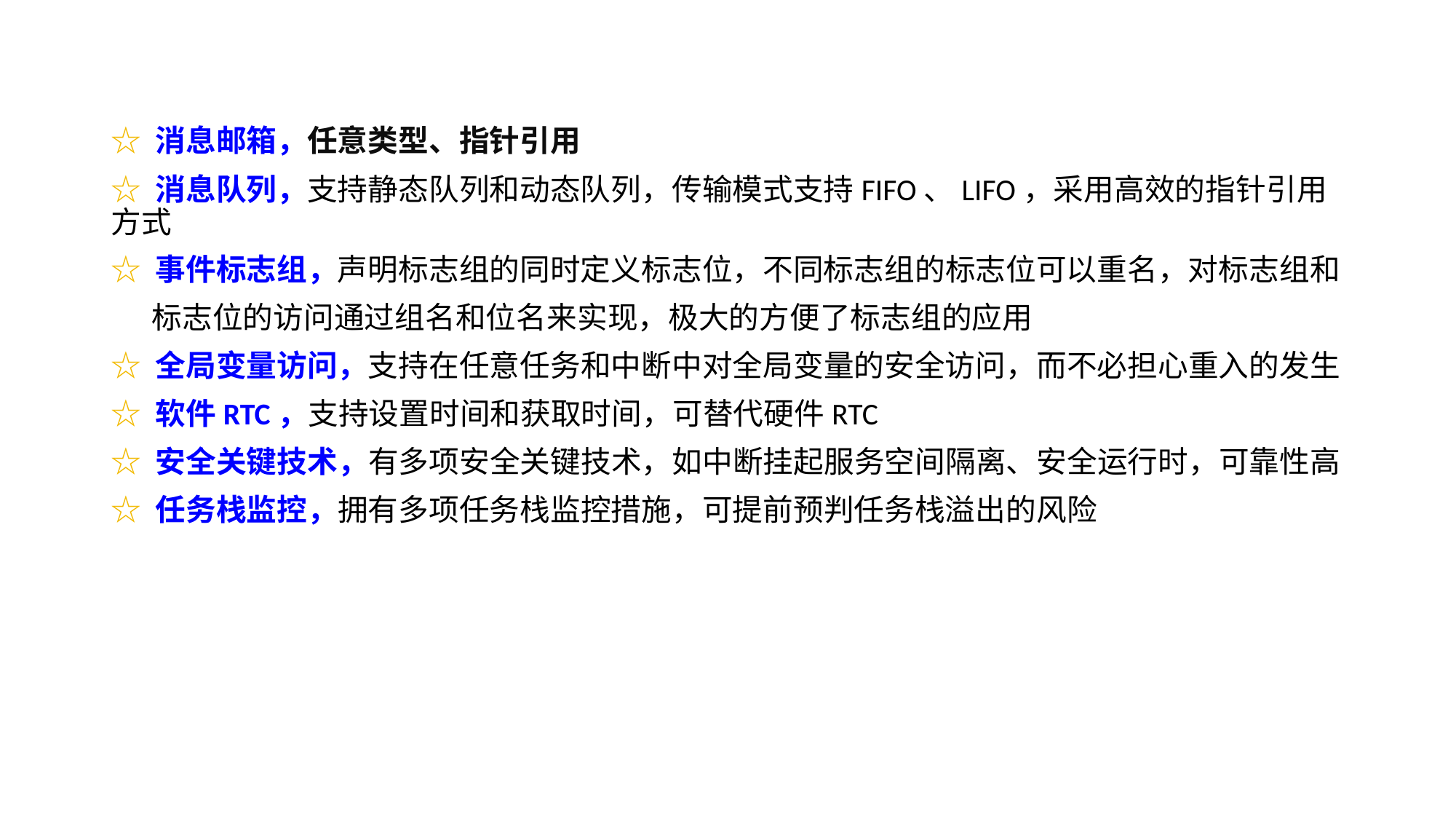

☆ 消息邮箱，任意类型、指针引用
☆ 消息队列，支持静态队列和动态队列，传输模式支持FIFO、LIFO，采用高效的指针引用方式
☆ 事件标志组，声明标志组的同时定义标志位，不同标志组的标志位可以重名，对标志组和
     标志位的访问通过组名和位名来实现，极大的方便了标志组的应用
☆ 全局变量访问，支持在任意任务和中断中对全局变量的安全访问，而不必担心重入的发生
☆ 软件RTC，支持设置时间和获取时间，可替代硬件RTC
☆ 安全关键技术，有多项安全关键技术，如中断挂起服务空间隔离、安全运行时，可靠性高
☆ 任务栈监控，拥有多项任务栈监控措施，可提前预判任务栈溢出的风险